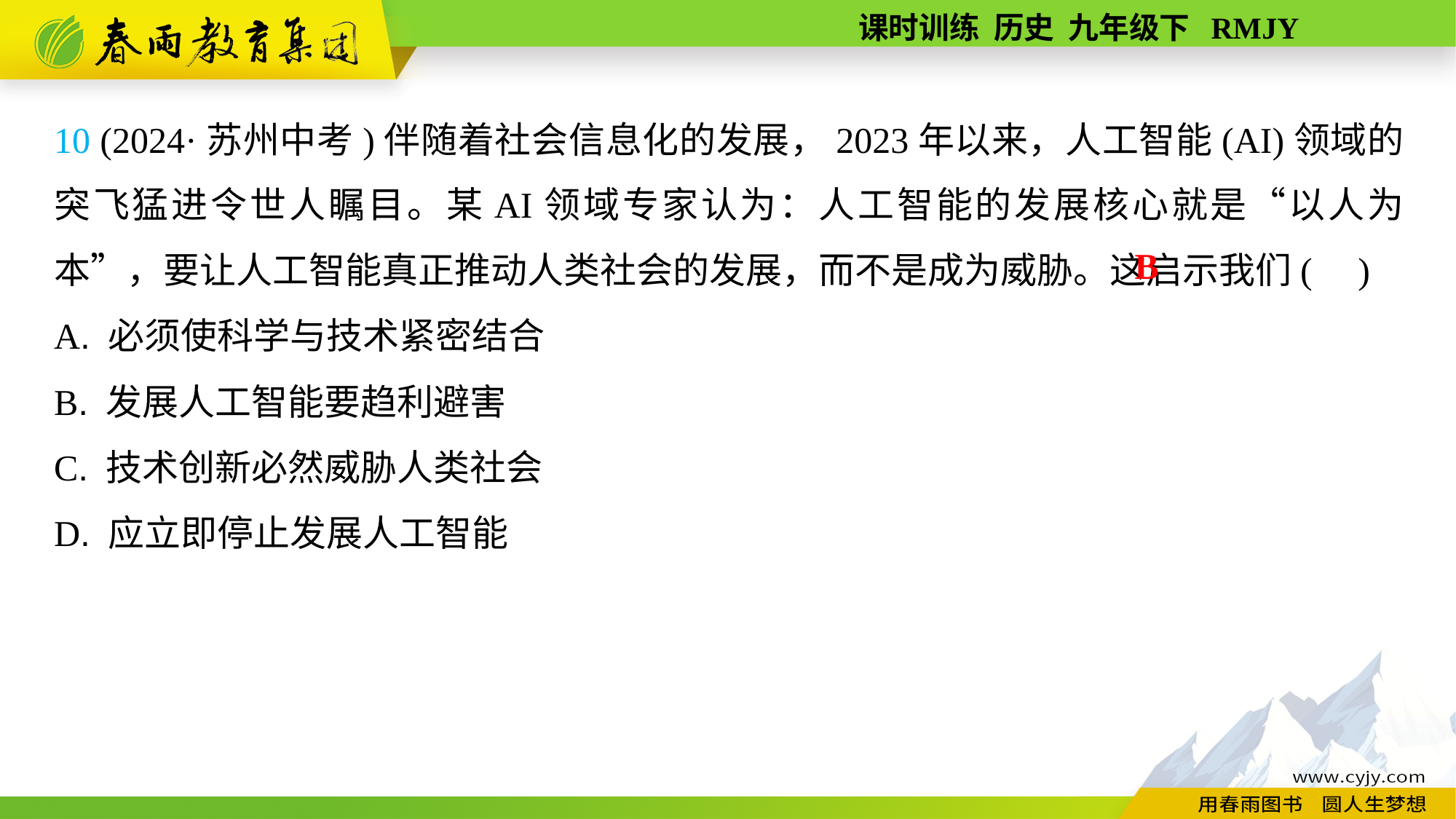

10 (2024·苏州中考)伴随着社会信息化的发展，2023年以来，人工智能(AI)领域的突飞猛进令世人瞩目。某AI领域专家认为：人工智能的发展核心就是“以人为本”，要让人工智能真正推动人类社会的发展，而不是成为威胁。这启示我们(     )
A. 必须使科学与技术紧密结合
B. 发展人工智能要趋利避害
C. 技术创新必然威胁人类社会
D. 应立即停止发展人工智能
B